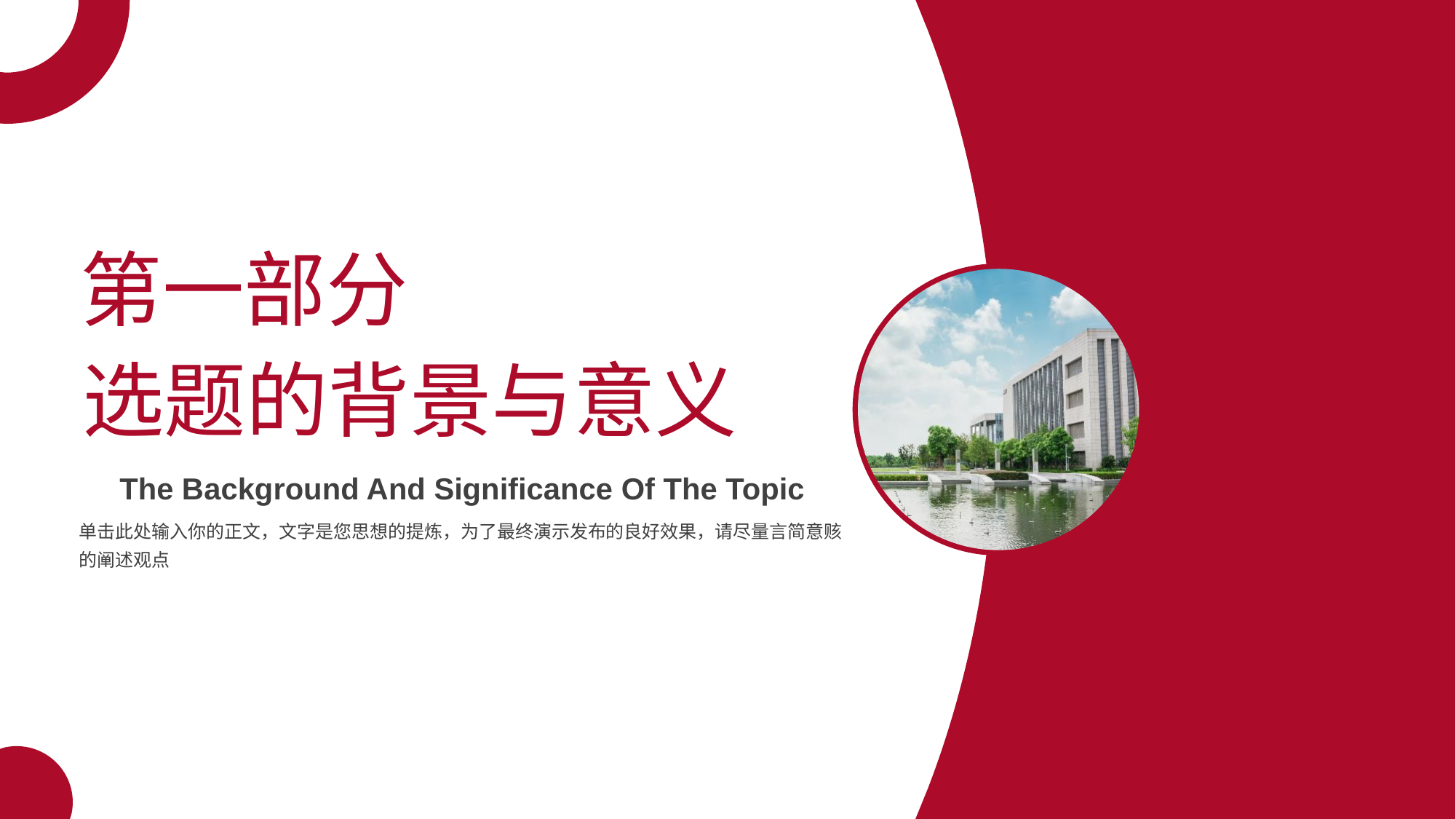

第一部分
选题的背景与意义
The Background And Significance Of The Topic
单击此处输入你的正文，文字是您思想的提炼，为了最终演示发布的良好效果，请尽量言简意赅的阐述观点